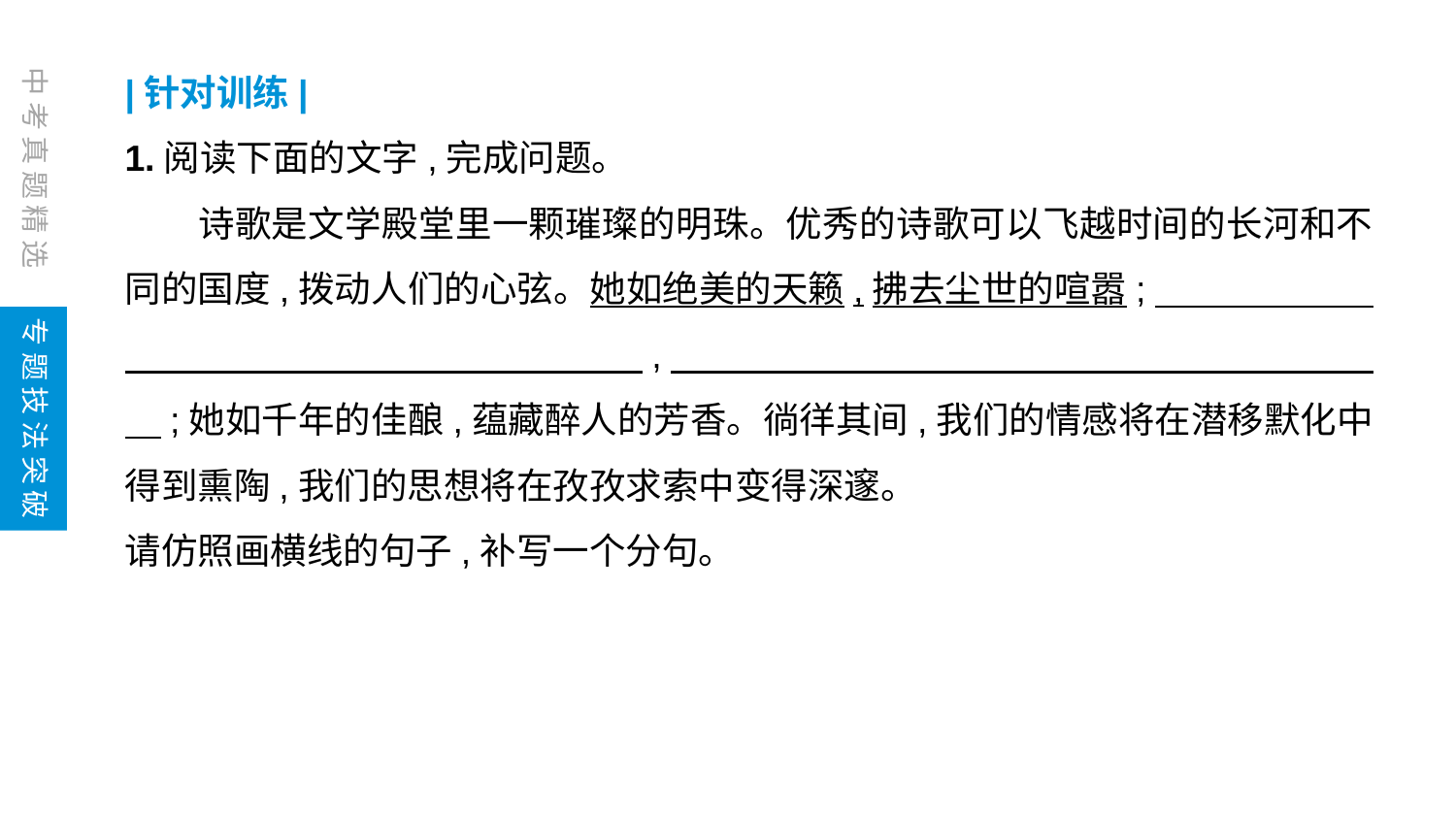

|针对训练|
1.阅读下面的文字,完成问题。
　　诗歌是文学殿堂里一颗璀璨的明珠。优秀的诗歌可以飞越时间的长河和不同的国度,拨动人们的心弦。她如绝美的天籁,拂去尘世的喧嚣;　　　　　　　　　　　　　　　　　　　　,　　　　　　　　　　　　　　　　　　　　;她如千年的佳酿,蕴藏醉人的芳香。徜徉其间,我们的情感将在潜移默化中得到熏陶,我们的思想将在孜孜求索中变得深邃。
请仿照画横线的句子,补写一个分句。
中考真题精选

专题技法突破